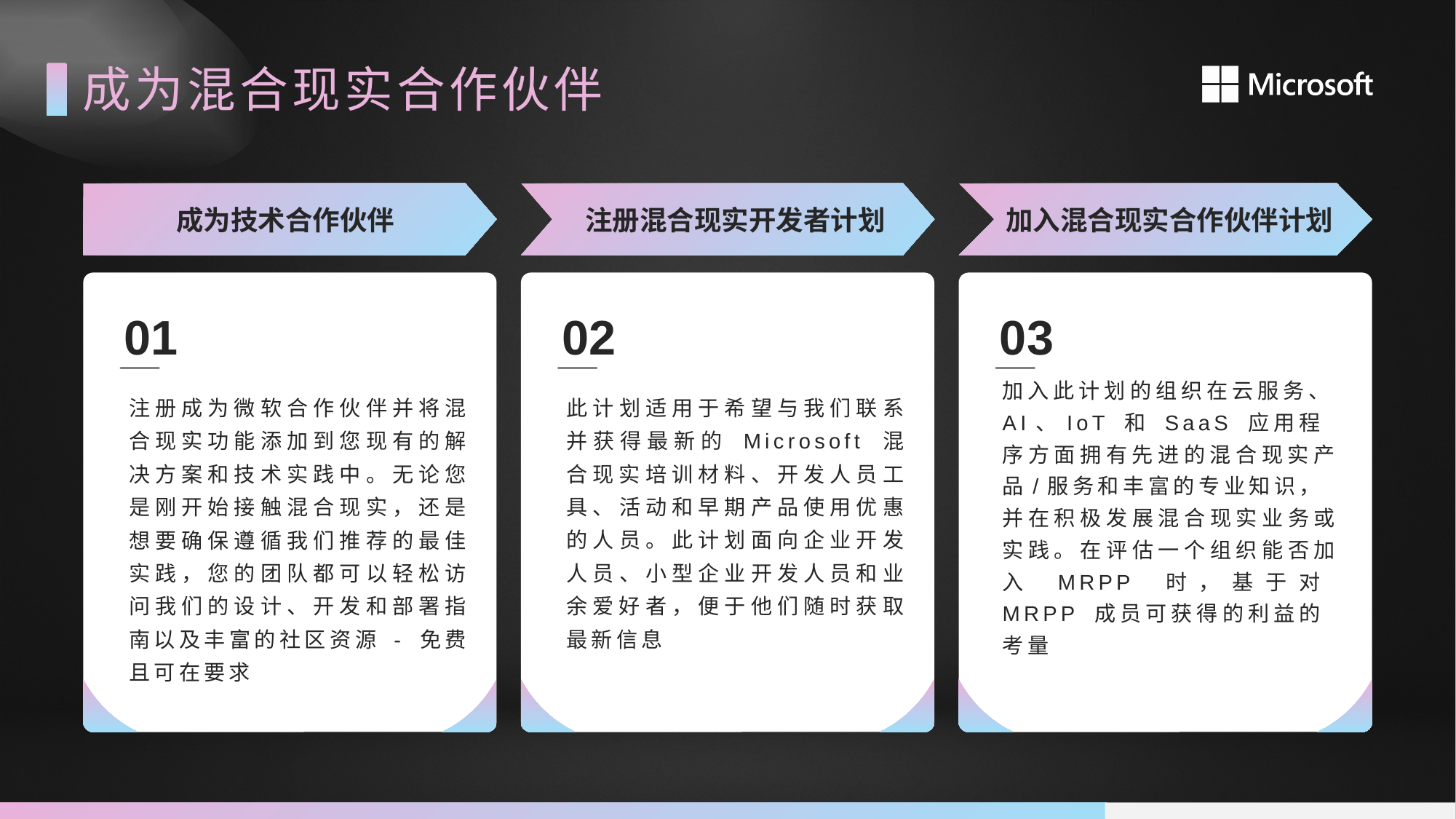

成为混合现实合作伙伴

成为技术合作伙伴
注册混合现实开发者计划
加入混合现实合作伙伴计划

01
02
03
注册成为微软合作伙伴并将混合现实功能添加到您现有的解决方案和技术实践中。无论您是刚开始接触混合现实，还是想要确保遵循我们推荐的最佳实践，您的团队都可以轻松访问我们的设计、开发和部署指南以及丰富的社区资源 - 免费且可在要求
此计划适用于希望与我们联系并获得最新的 Microsoft 混合现实培训材料、开发人员工具、活动和早期产品使用优惠的人员。此计划面向企业开发人员、小型企业开发人员和业余爱好者，便于他们随时获取最新信息
加入此计划的组织在云服务、AI、IoT 和 SaaS 应用程序方面拥有先进的混合现实产品/服务和丰富的专业知识，并在积极发展混合现实业务或实践。在评估一个组织能否加入 MRPP 时，基于对 MRPP 成员可获得的利益的考量